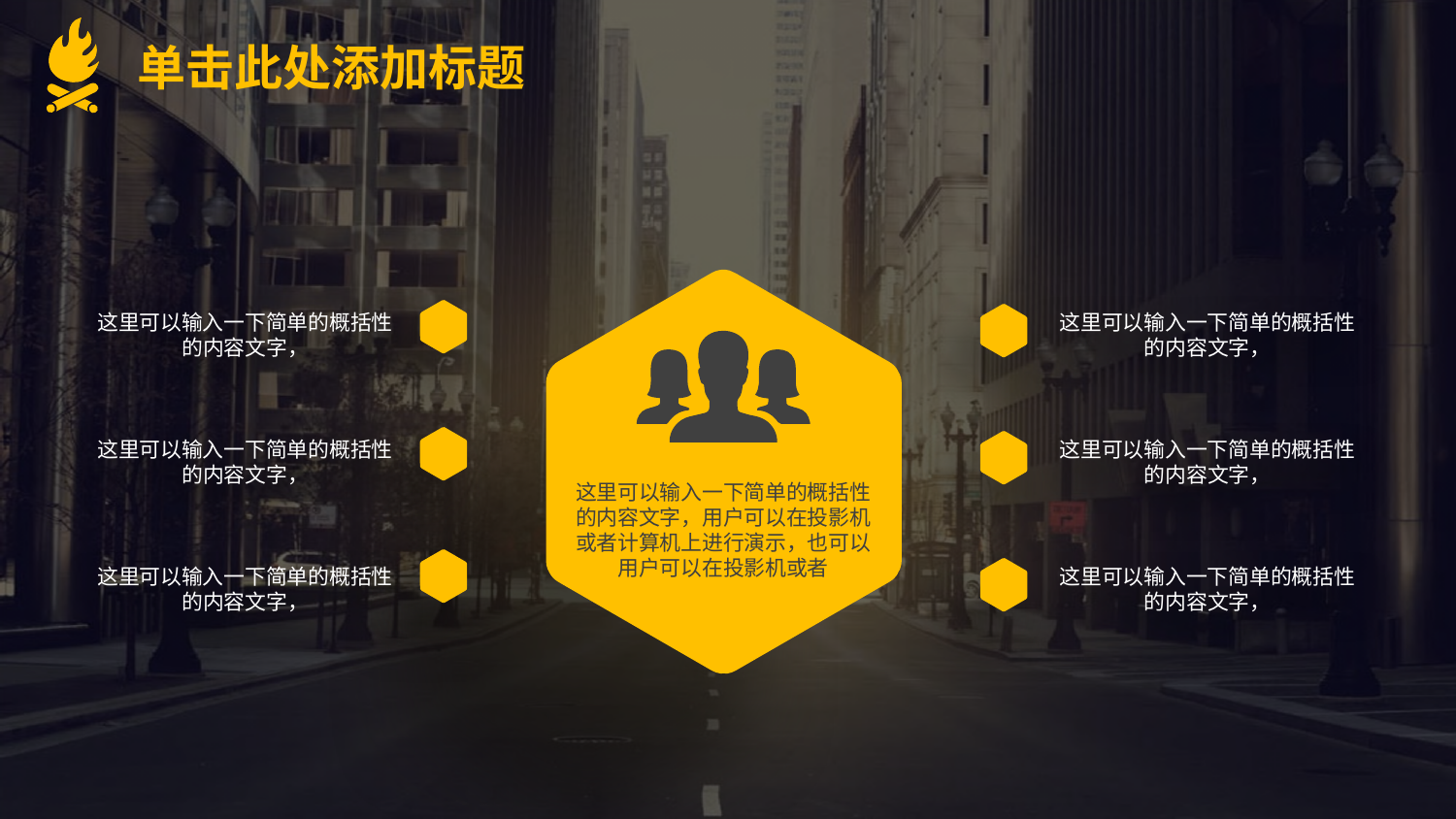

单击此处添加标题

这里可以输入一下简单的概括性的内容文字，
这里可以输入一下简单的概括性的内容文字，

这里可以输入一下简单的概括性的内容文字，
这里可以输入一下简单的概括性的内容文字，

这里可以输入一下简单的概括性的内容文字，用户可以在投影机或者计算机上进行演示，也可以用户可以在投影机或者

这里可以输入一下简单的概括性的内容文字，
这里可以输入一下简单的概括性的内容文字，